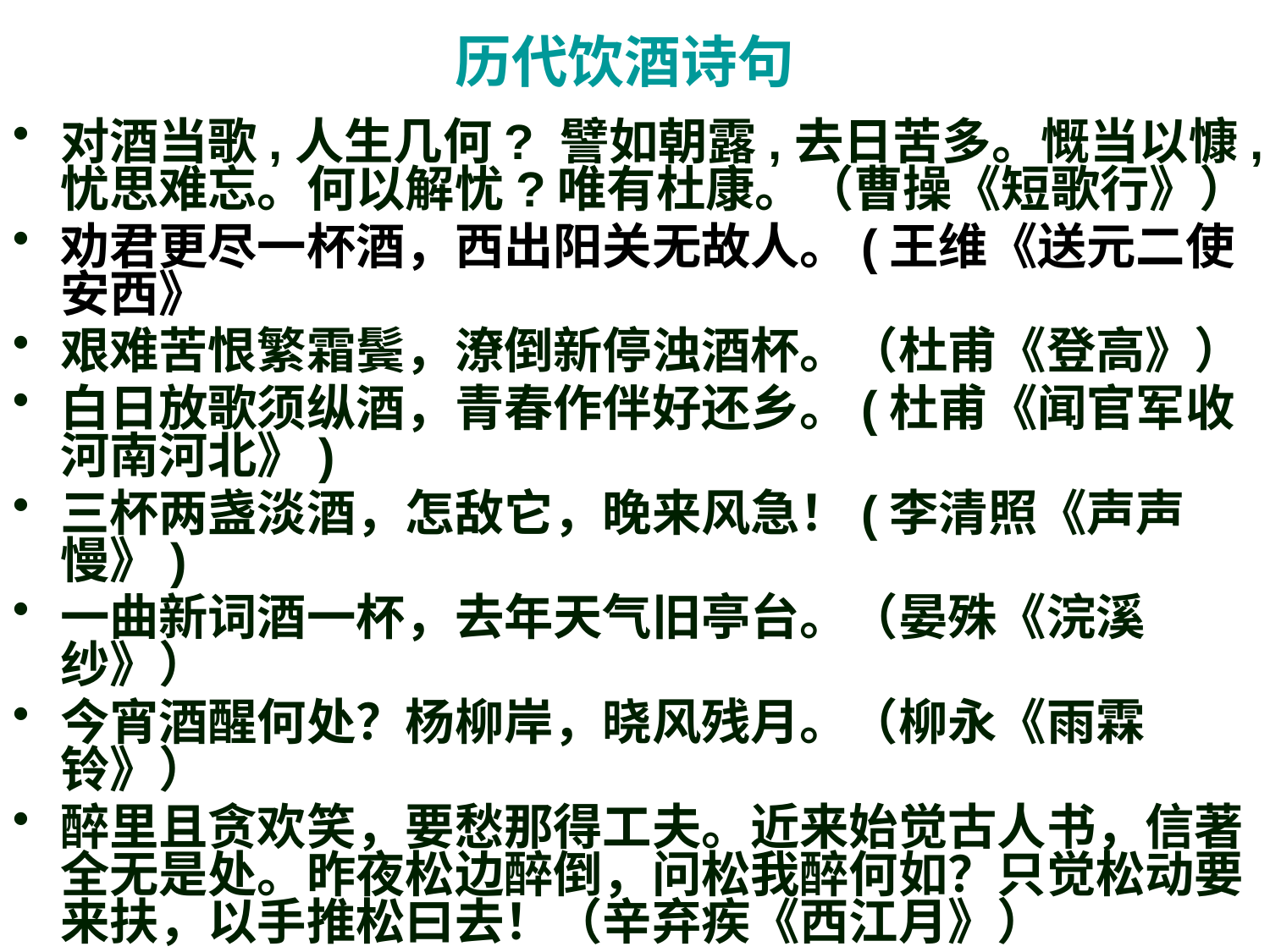

# 历代饮酒诗句

对酒当歌,人生几何? 譬如朝露,去日苦多。慨当以慷,忧思难忘。何以解忧?唯有杜康。（曹操《短歌行》）
劝君更尽一杯酒，西出阳关无故人。(王维《送元二使安西》
艰难苦恨繁霜鬓，潦倒新停浊酒杯。（杜甫《登高》）
白日放歌须纵酒，青春作伴好还乡。(杜甫《闻官军收河南河北》)
三杯两盏淡酒，怎敌它，晚来风急！(李清照《声声慢》)
一曲新词酒一杯，去年天气旧亭台。（晏殊《浣溪纱》）
今宵酒醒何处？杨柳岸，晓风残月。（柳永《雨霖铃》）
醉里且贪欢笑，要愁那得工夫。近来始觉古人书，信著全无是处。昨夜松边醉倒，问松我醉何如？只觉松动要来扶，以手推松曰去！（辛弃疾《西江月》）